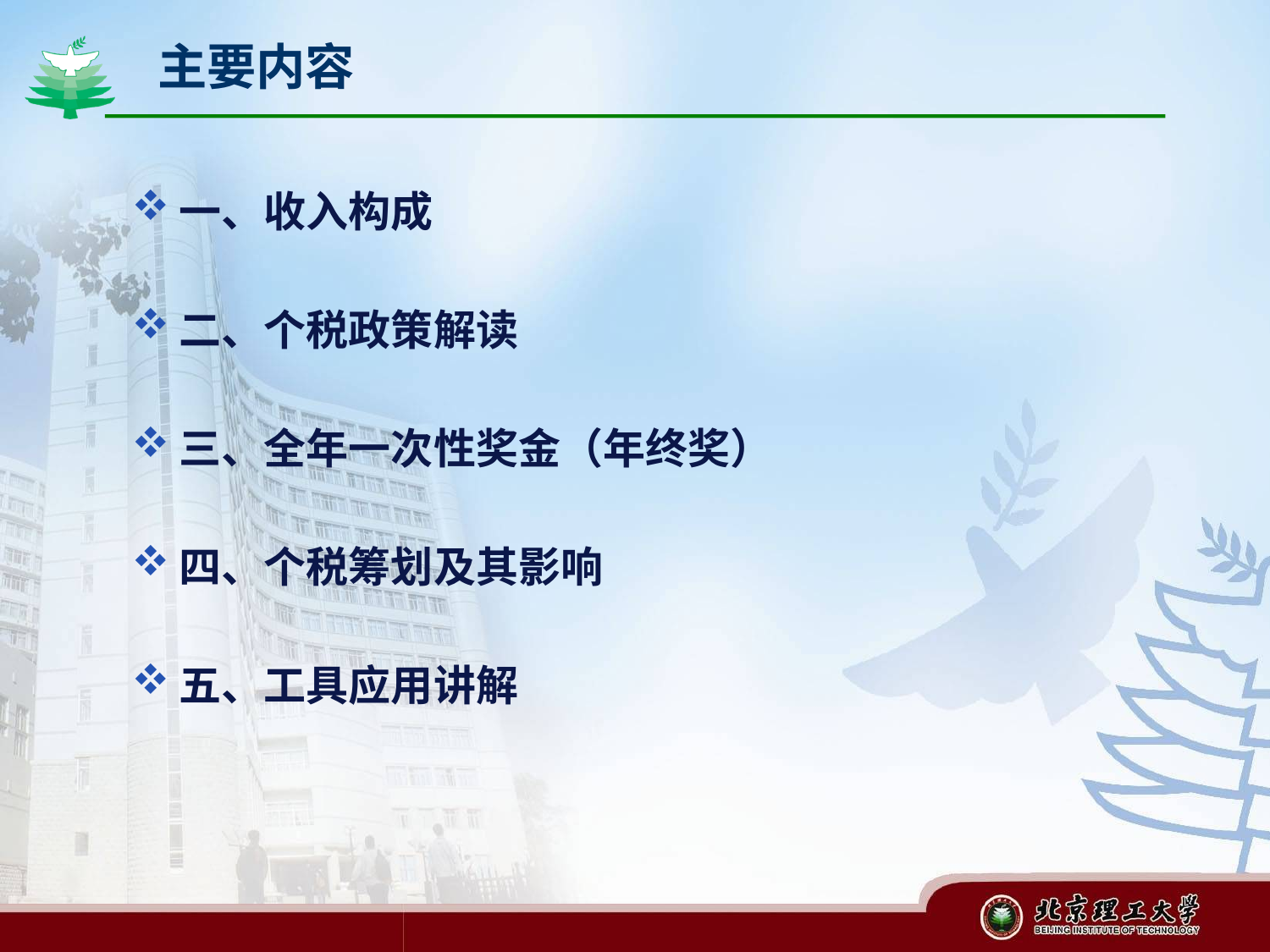

# 主要内容
一、收入构成

二、个税政策解读

三、全年一次性奖金（年终奖）

四、个税筹划及其影响

五、工具应用讲解